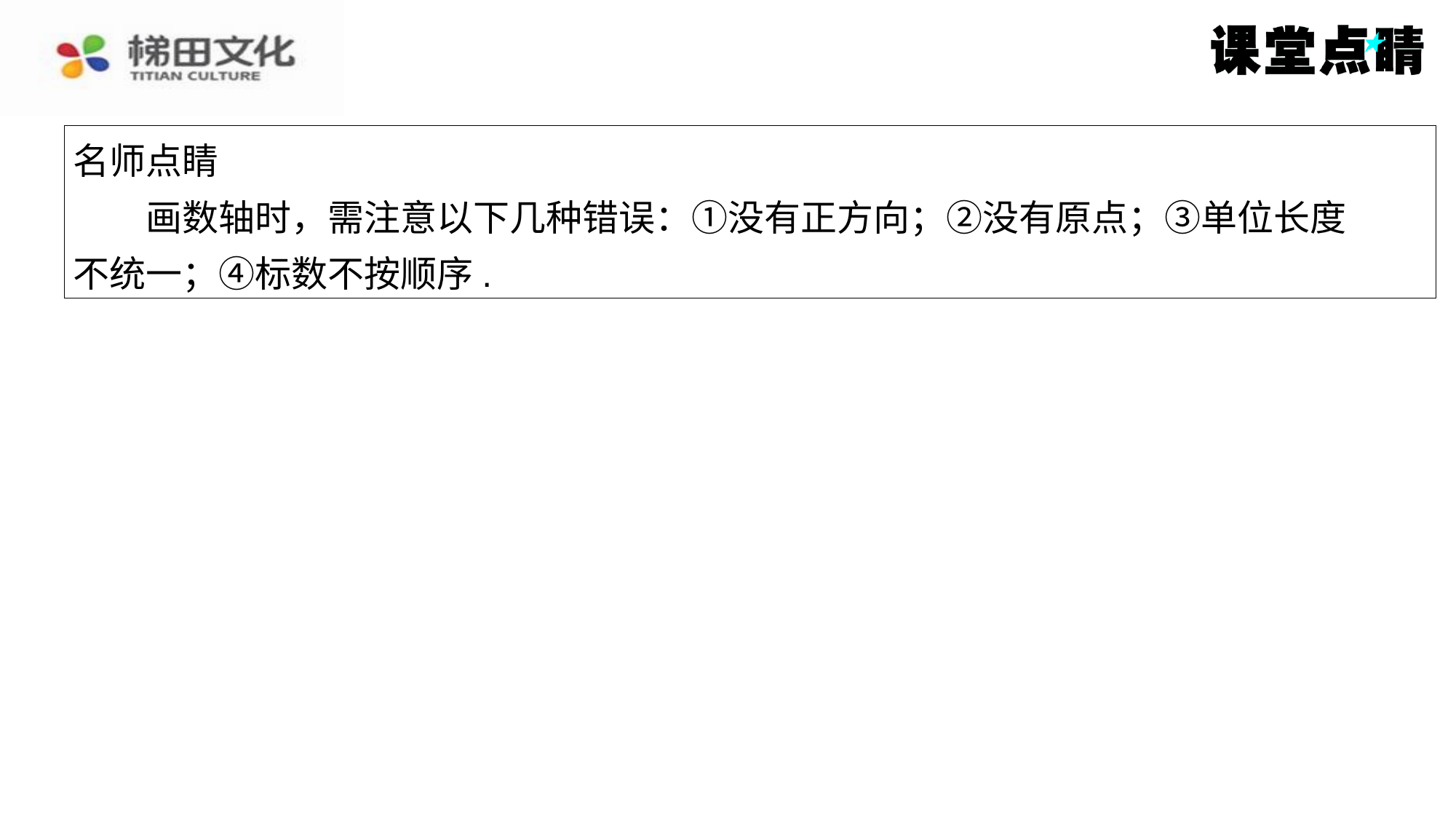

名师点睛
画数轴时，需注意以下几种错误：①没有正方向；②没有原点；③单位长度
不统一；④标数不按顺序.